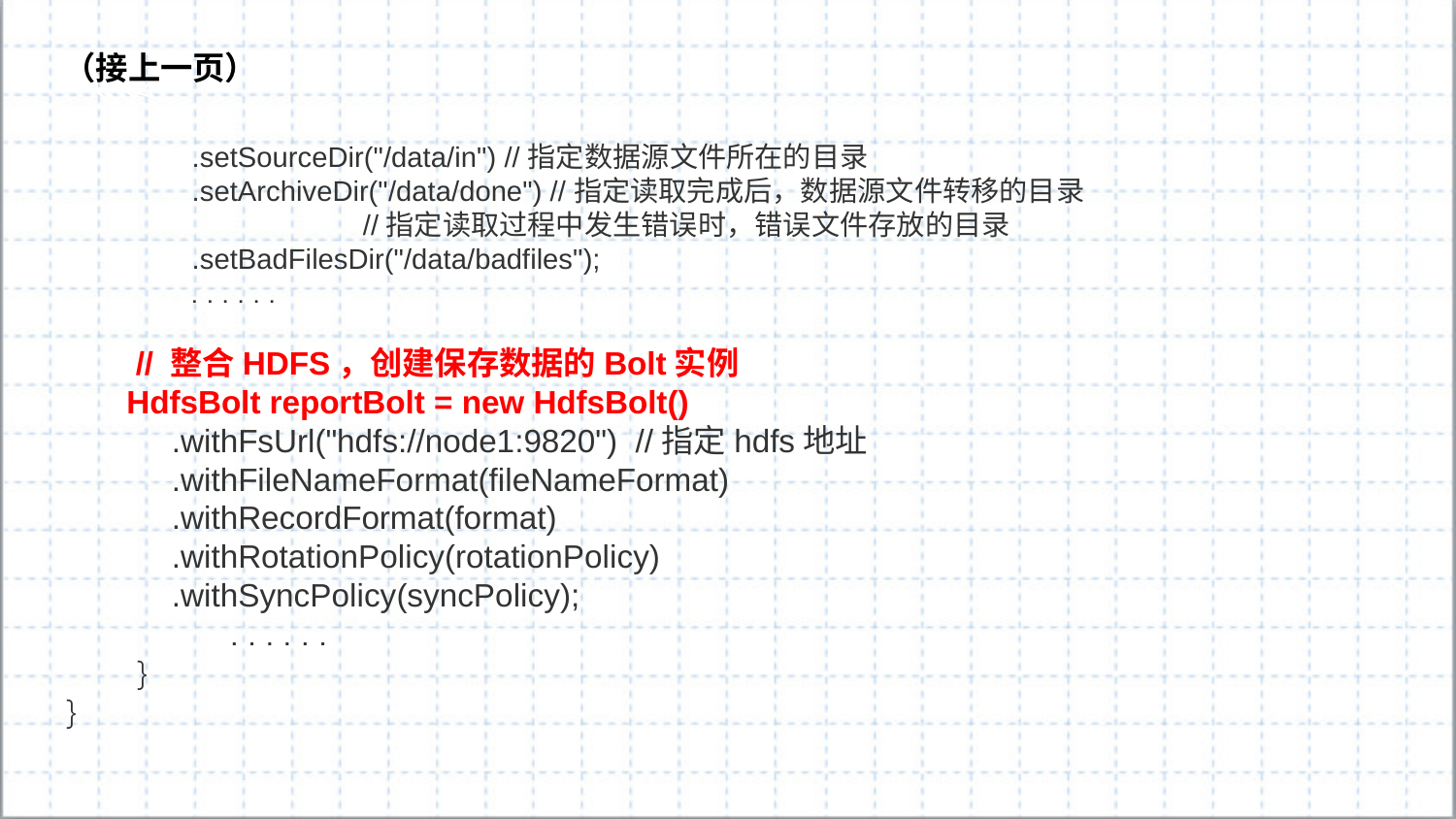

（接上一页）
                .setSourceDir("/data/in") //指定数据源文件所在的目录                .setArchiveDir("/data/done") //指定读取完成后，数据源文件转移的目录
		 //指定读取过程中发生错误时，错误文件存放的目录                .setBadFilesDir("/data/badfiles");            ......
        // 整合HDFS，创建保存数据的Bolt实例       HdfsBolt reportBolt = new HdfsBolt()
            .withFsUrl("hdfs://node1:9820")  //指定hdfs地址            .withFileNameFormat(fileNameFormat)            .withRecordFormat(format)            .withRotationPolicy(rotationPolicy)            .withSyncPolicy(syncPolicy);
	 ......    }}